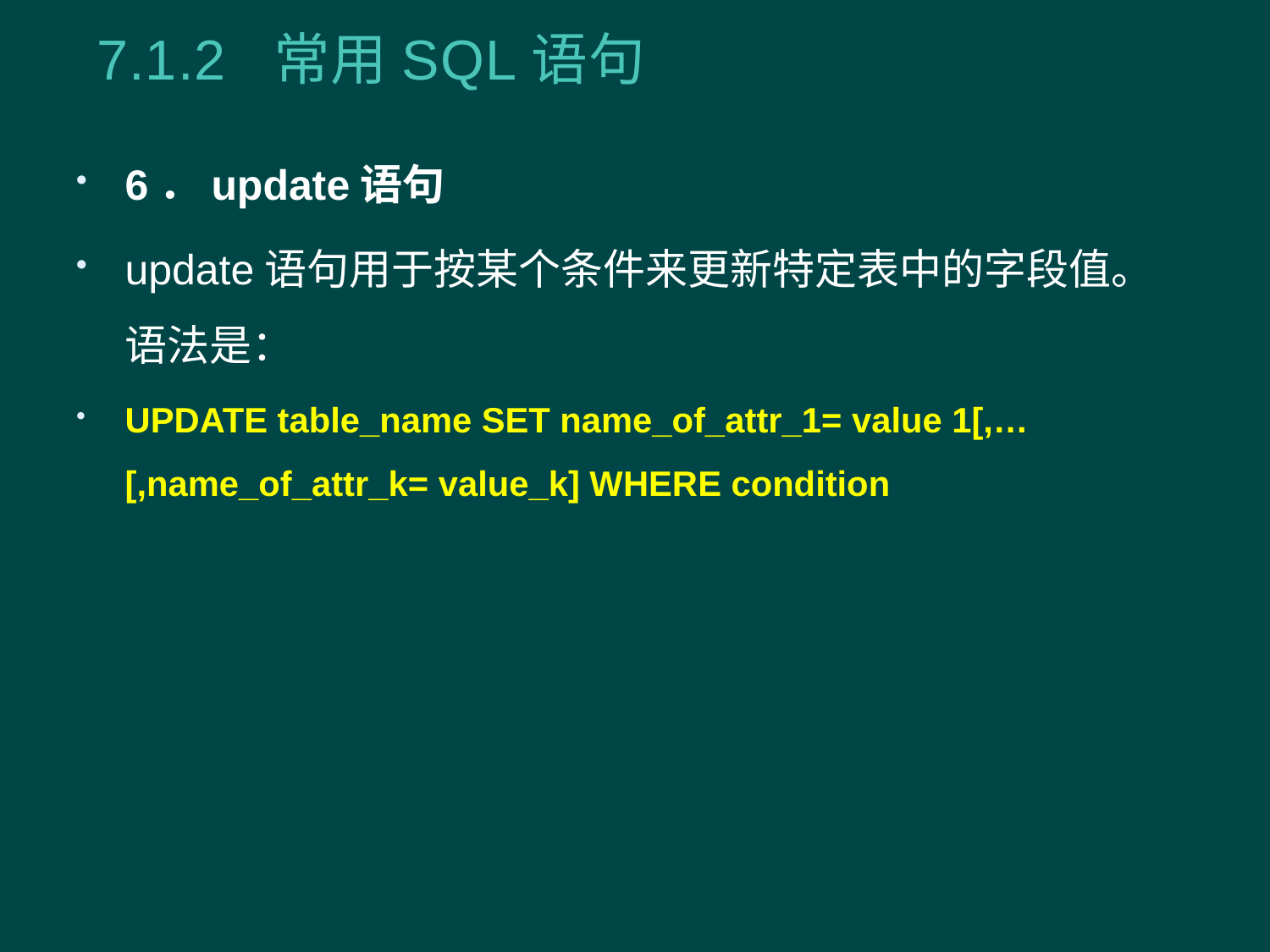

7.1.2  常用SQL语句

6．update语句
update语句用于按某个条件来更新特定表中的字段值。语法是：
UPDATE table_name SET name_of_attr_1= value 1[,…[,name_of_attr_k= value_k] WHERE condition